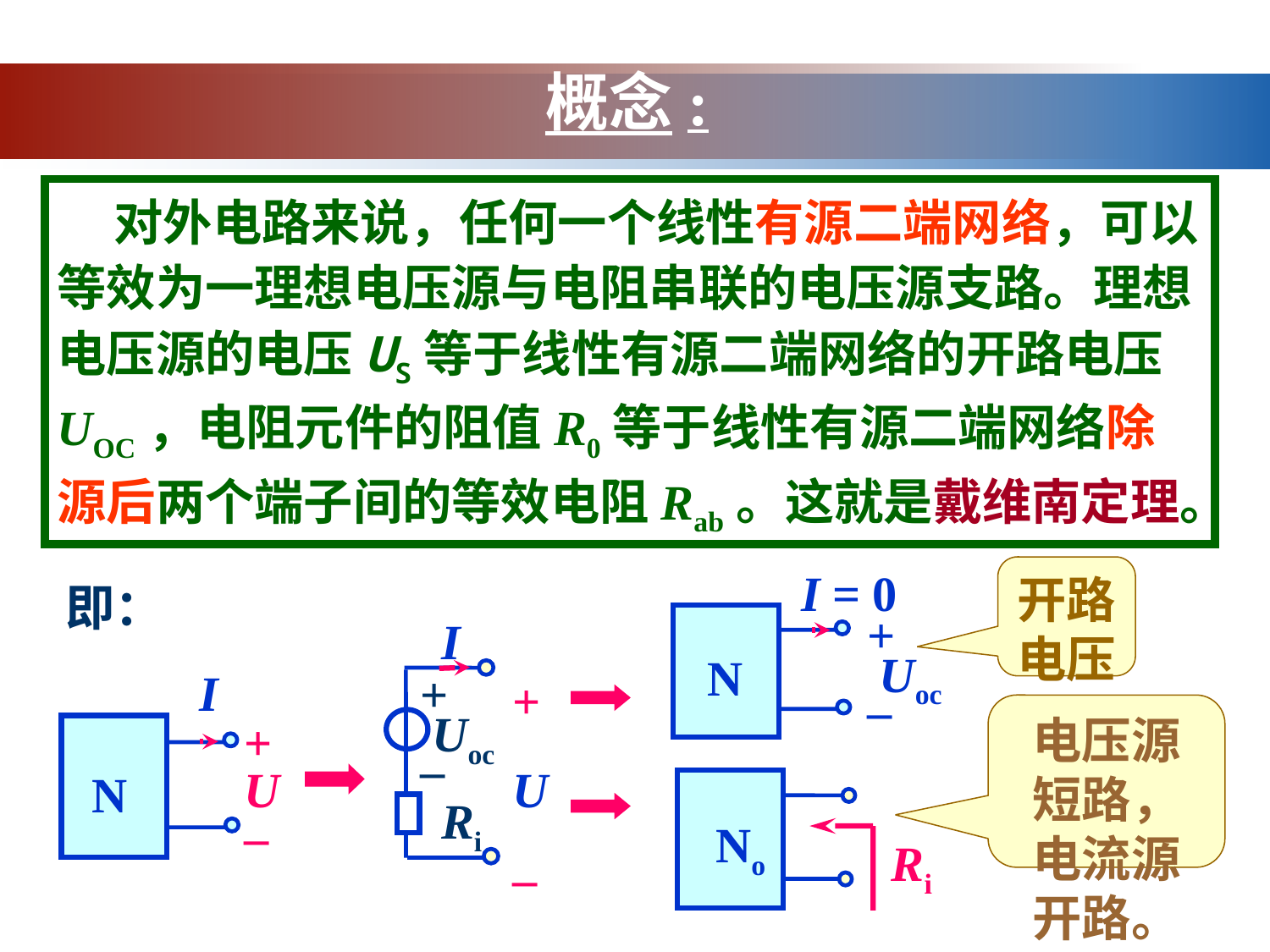

概念:
    对外电路来说，任何一个线性有源二端网络，可以等效为一理想电压源与电阻串联的电压源支路。理想电压源的电压US等于线性有源二端网络的开路电压UOC，电阻元件的阻值R0等于线性有源二端网络除源后两个端子间的等效电阻Rab。这就是戴维南定理。
I = 0

+
 Uoc
–

N
开路电压
即：
I
+
U
–
I

Ri

+
 Uoc
–

电压源短路，电流源开路。

N
+
U
–

No

Ri